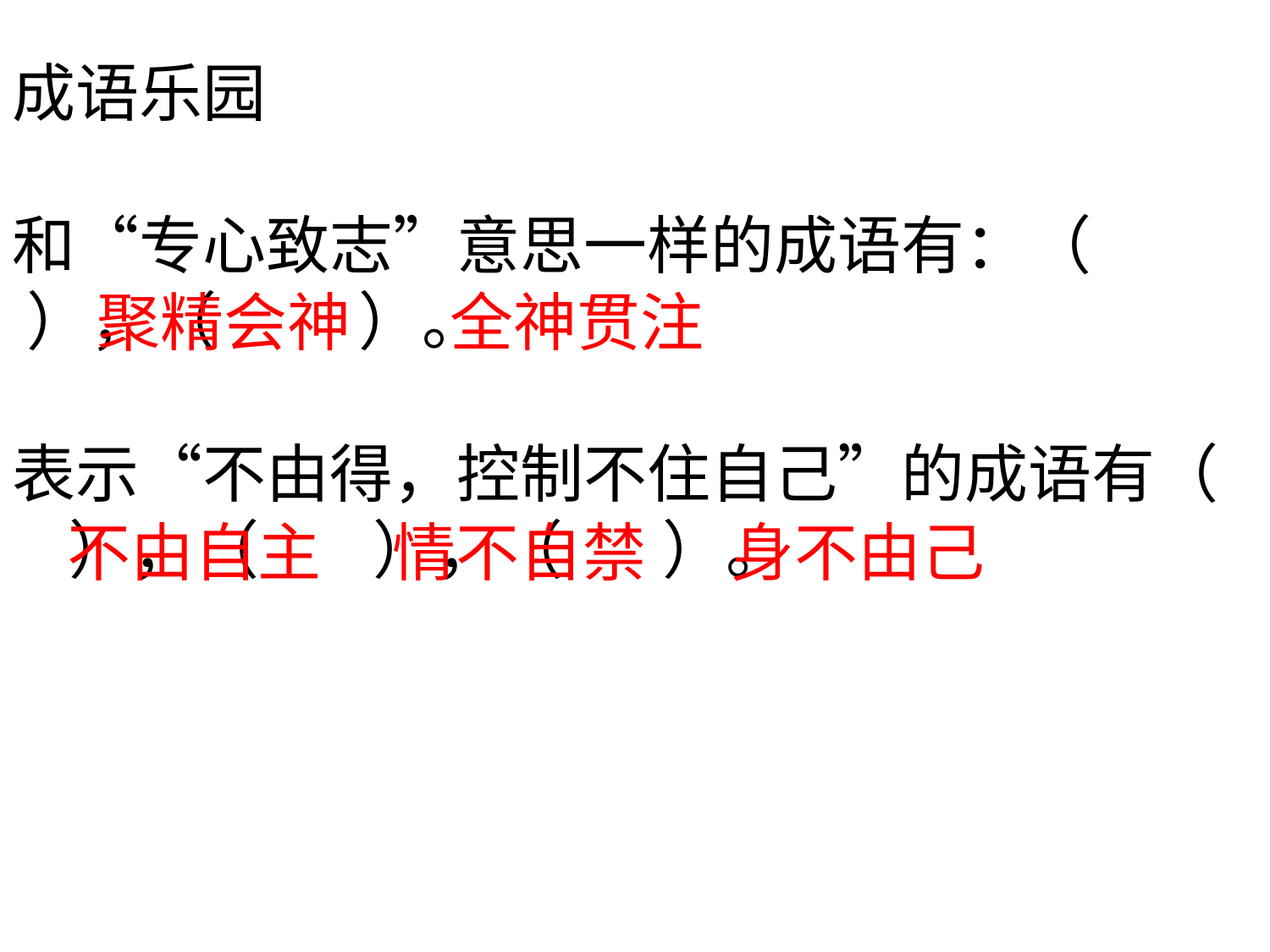

成语乐园

和“专心致志”意思一样的成语有：（         ），（          ）。

表示“不由得，控制不住自己”的成语有（       ），（        ），（       ）。

聚精会神       全神贯注
不由自主     情不自禁      身不由己